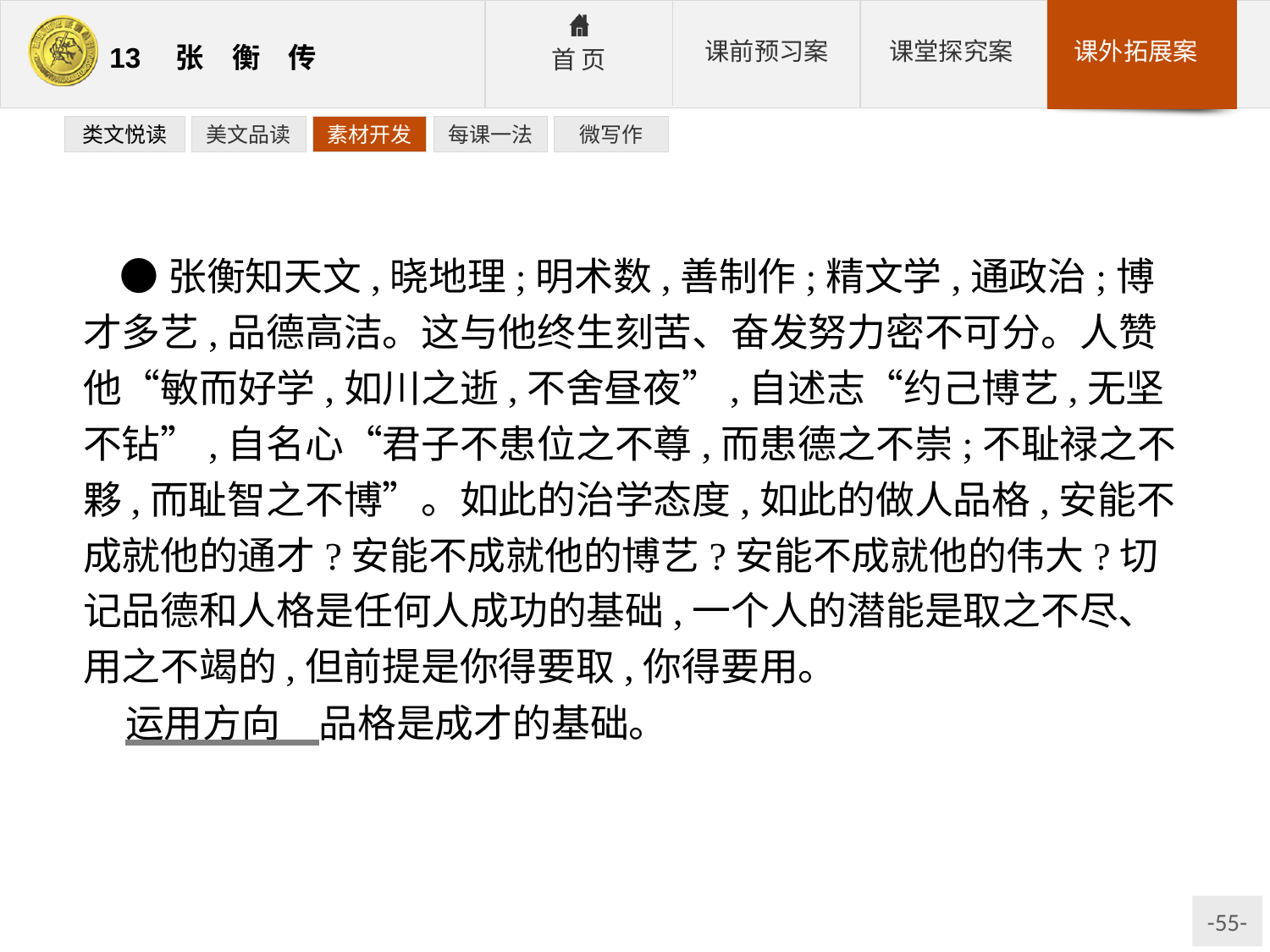

类文悦读
美文品读
素材开发
每课一法
微写作
●张衡知天文,晓地理;明术数,善制作;精文学,通政治;博才多艺,品德高洁。这与他终生刻苦、奋发努力密不可分。人赞他“敏而好学,如川之逝,不舍昼夜”,自述志“约己博艺,无坚不钻”,自名心“君子不患位之不尊,而患德之不崇;不耻禄之不夥,而耻智之不博”。如此的治学态度,如此的做人品格,安能不成就他的通才?安能不成就他的博艺?安能不成就他的伟大?切记品德和人格是任何人成功的基础,一个人的潜能是取之不尽、用之不竭的,但前提是你得要取,你得要用。
运用方向　品格是成才的基础。